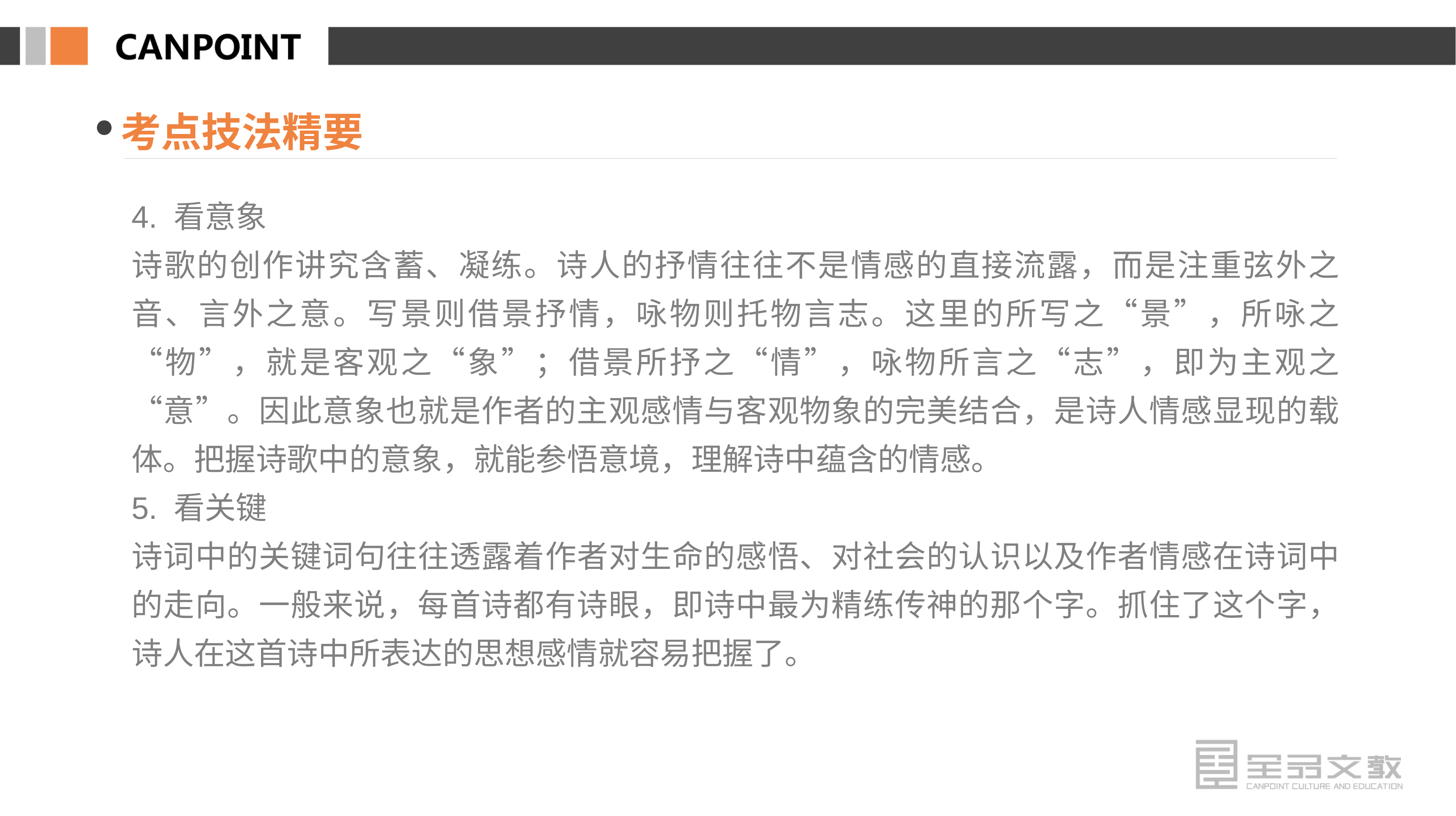

考点技法精要

4. 看意象
诗歌的创作讲究含蓄、凝练。诗人的抒情往往不是情感的直接流露，而是注重弦外之音、言外之意。写景则借景抒情，咏物则托物言志。这里的所写之“景”，所咏之“物”，就是客观之“象”；借景所抒之“情”，咏物所言之“志”，即为主观之“意”。因此意象也就是作者的主观感情与客观物象的完美结合，是诗人情感显现的载体。把握诗歌中的意象，就能参悟意境，理解诗中蕴含的情感。
5. 看关键
诗词中的关键词句往往透露着作者对生命的感悟、对社会的认识以及作者情感在诗词中的走向。一般来说，每首诗都有诗眼，即诗中最为精练传神的那个字。抓住了这个字，诗人在这首诗中所表达的思想感情就容易把握了。